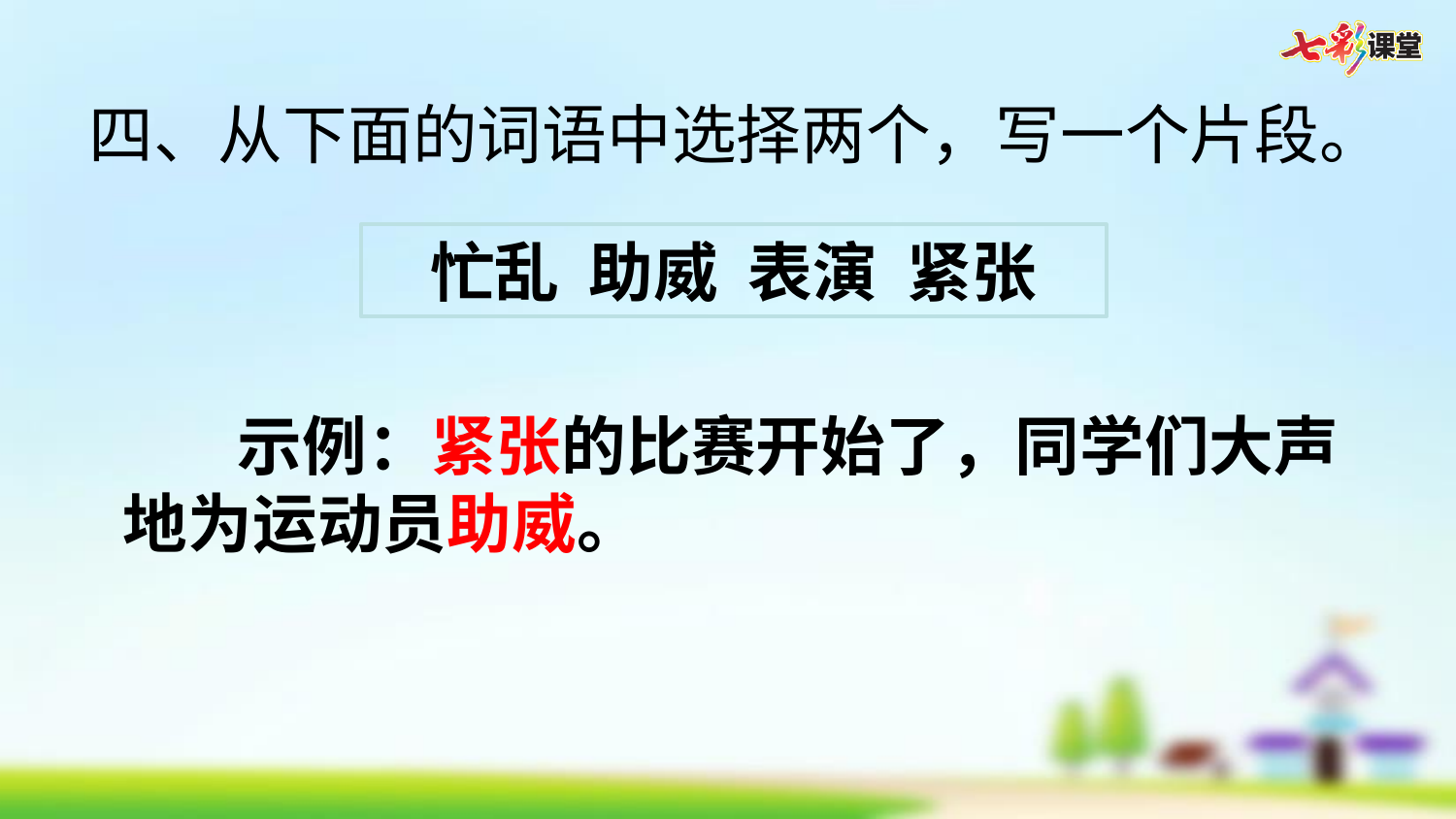

四、从下面的词语中选择两个，写一个片段。
忙乱  助威  表演  紧张
示例：紧张的比赛开始了，同学们大声地为运动员助威。